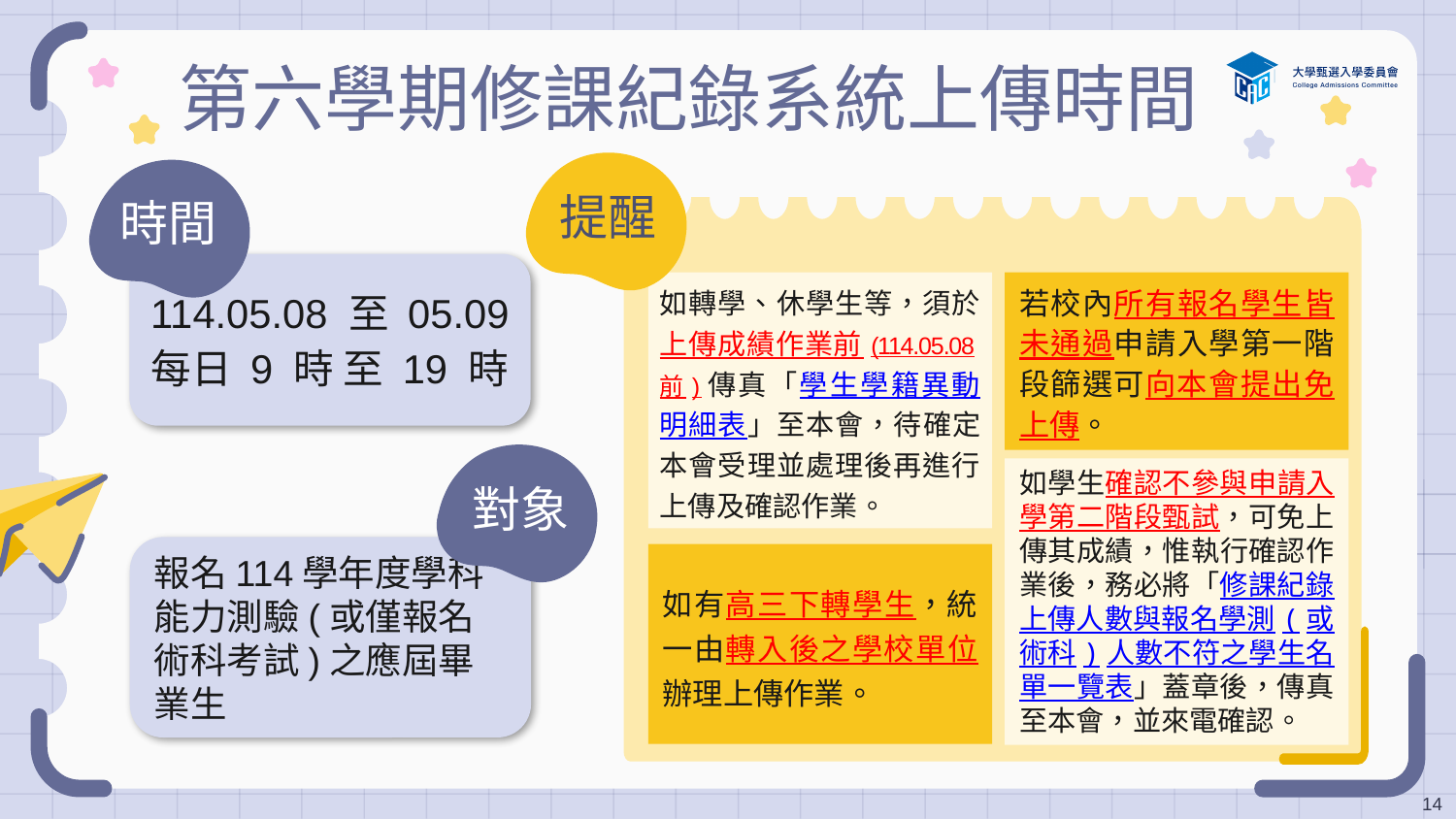

第六學期修課紀錄系統上傳時間

提醒
時間

114.05.08 至 05.09
每日 9 時 至 19 時
如轉學、休學生等，須於上傳成績作業前(114.05.08前)傳真「學生學籍異動明細表」至本會，待確定本會受理並處理後再進行上傳及確認作業。
若校內所有報名學生皆未通過申請入學第一階段篩選可向本會提出免上傳。

如學生確認不參與申請入學第二階段甄試，可免上傳其成績，惟執行確認作業後，務必將「修課紀錄上傳人數與報名學測(或術科)人數不符之學生名單一覽表」蓋章後，傳真至本會，並來電確認。
對象

報名114學年度學科能力測驗(或僅報名術科考試)之應屆畢業生
如有高三下轉學生，統一由轉入後之學校單位辦理上傳作業。
14